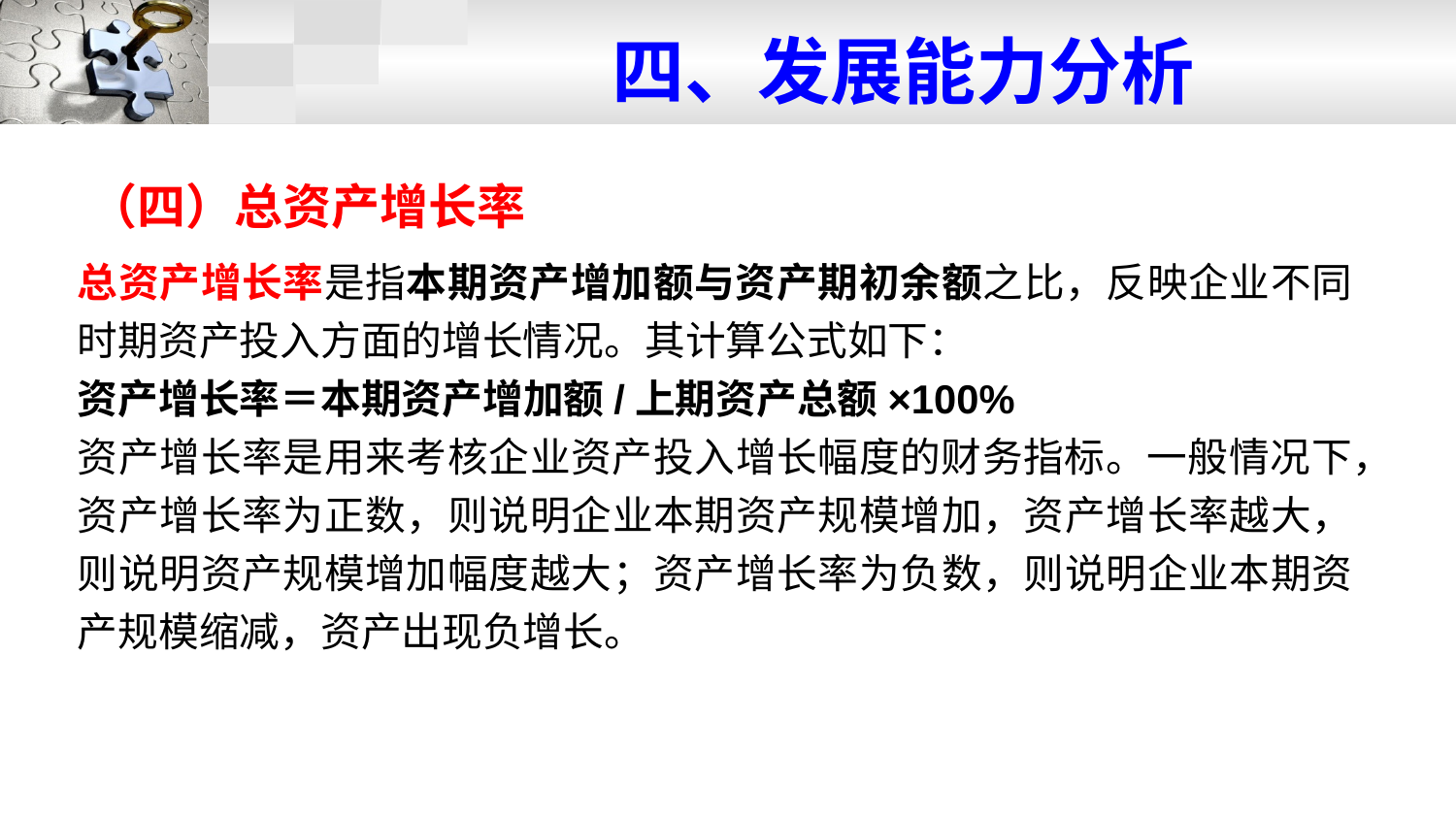

# 四、发展能力分析
（四）总资产增长率
总资产增长率是指本期资产增加额与资产期初余额之比，反映企业不同时期资产投入方面的增长情况。其计算公式如下：
资产增长率＝本期资产增加额/上期资产总额×100%
资产增长率是用来考核企业资产投入增长幅度的财务指标。一般情况下，资产增长率为正数，则说明企业本期资产规模增加，资产增长率越大，则说明资产规模增加幅度越大；资产增长率为负数，则说明企业本期资产规模缩减，资产出现负增长。